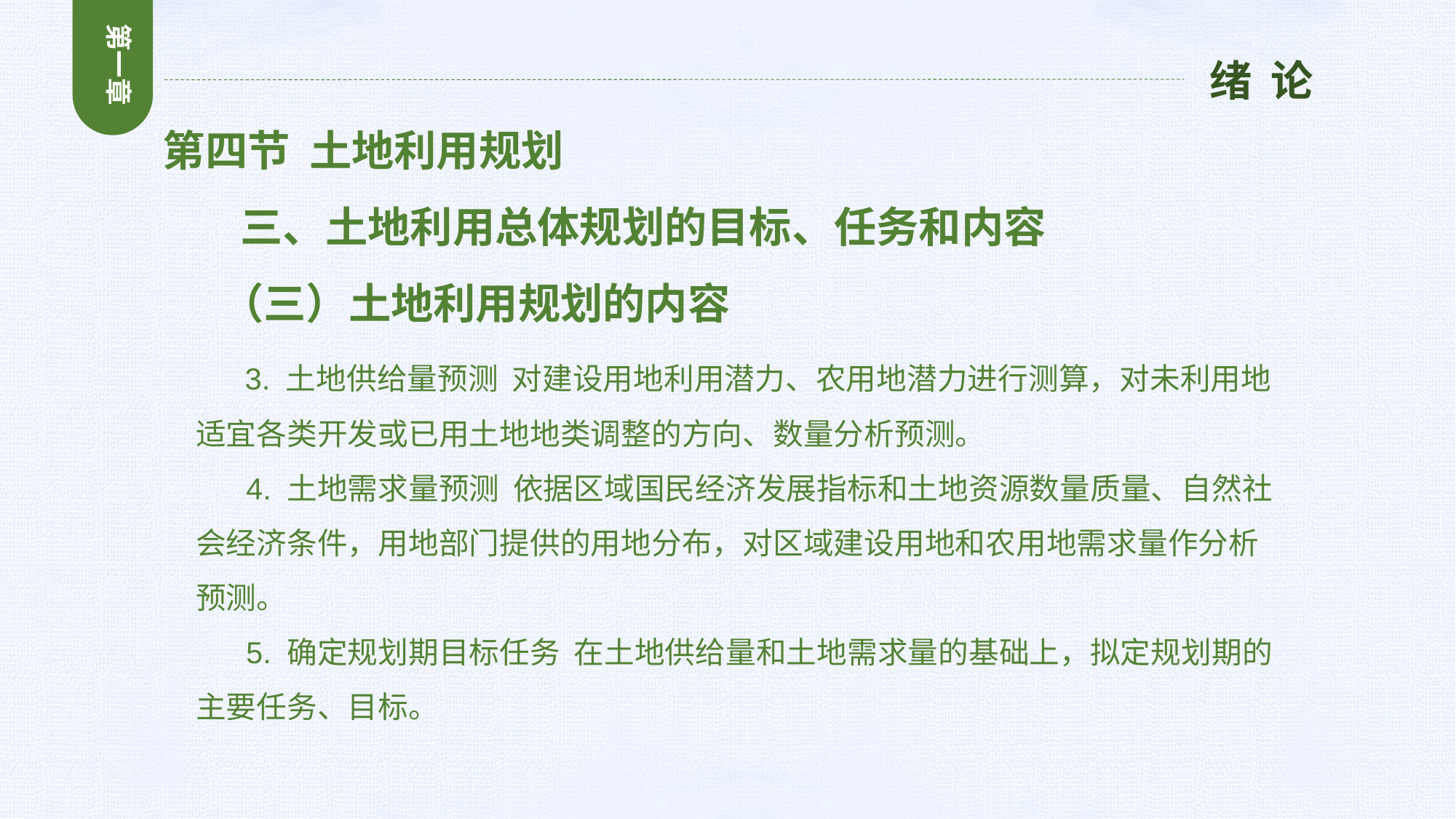

第一章
绪  论
第四节  土地利用规划
       三、土地利用总体规划的目标、任务和内容
     （三）土地利用规划的内容

     3. 土地供给量预测  对建设用地利用潜力、农用地潜力进行测算，对未利用地适宜各类开发或已用土地地类调整的方向、数量分析预测。
      4. 土地需求量预测  依据区域国民经济发展指标和土地资源数量质量、自然社会经济条件，用地部门提供的用地分布，对区域建设用地和农用地需求量作分析预测。
      5. 确定规划期目标任务  在土地供给量和土地需求量的基础上，拟定规划期的主要任务、目标。